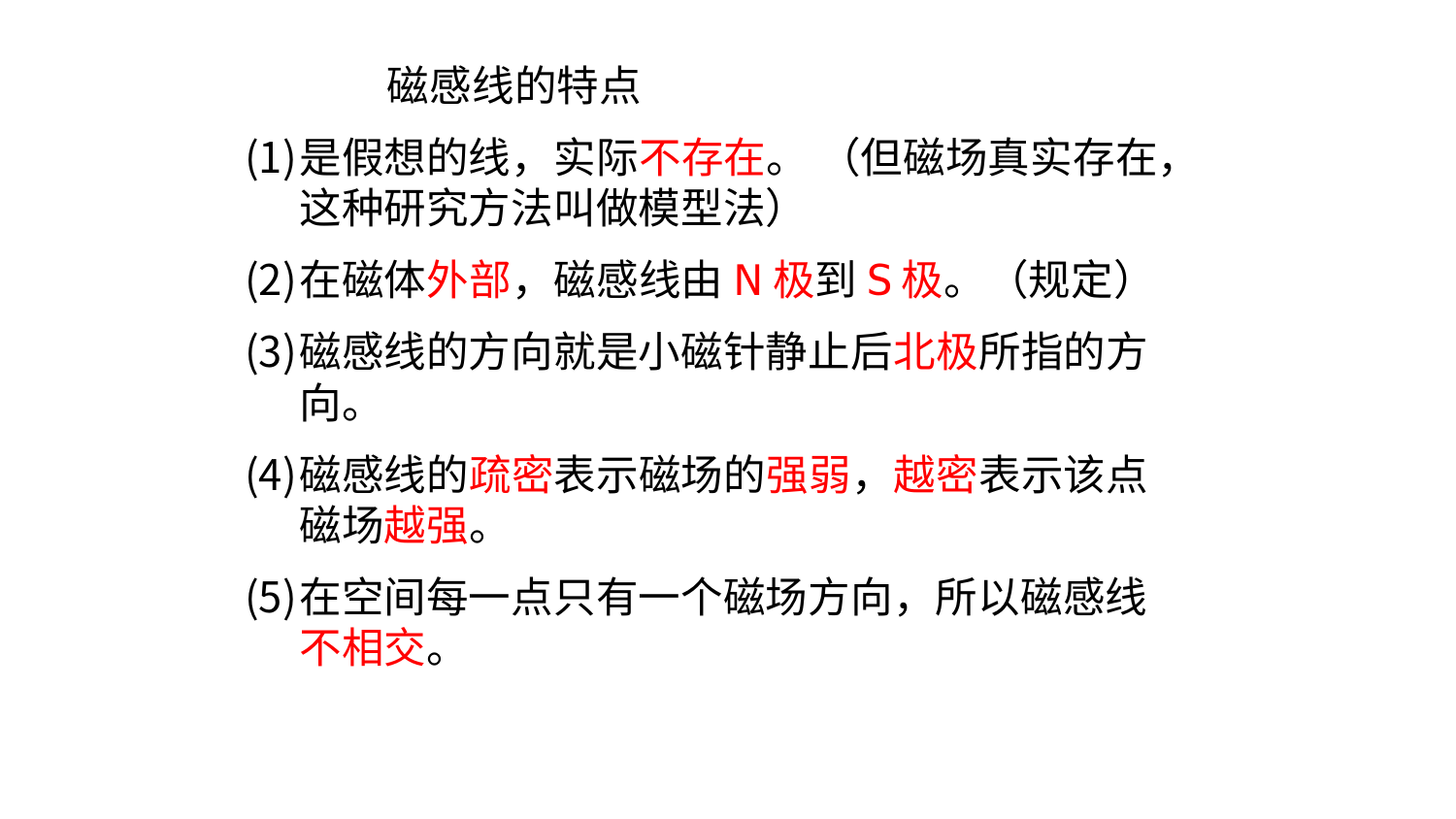

磁感线的特点
是假想的线，实际不存在。 （但磁场真实存在，这种研究方法叫做模型法）
在磁体外部，磁感线由N极到S极。（规定）
磁感线的方向就是小磁针静止后北极所指的方向。
磁感线的疏密表示磁场的强弱，越密表示该点磁场越强。
在空间每一点只有一个磁场方向，所以磁感线不相交。